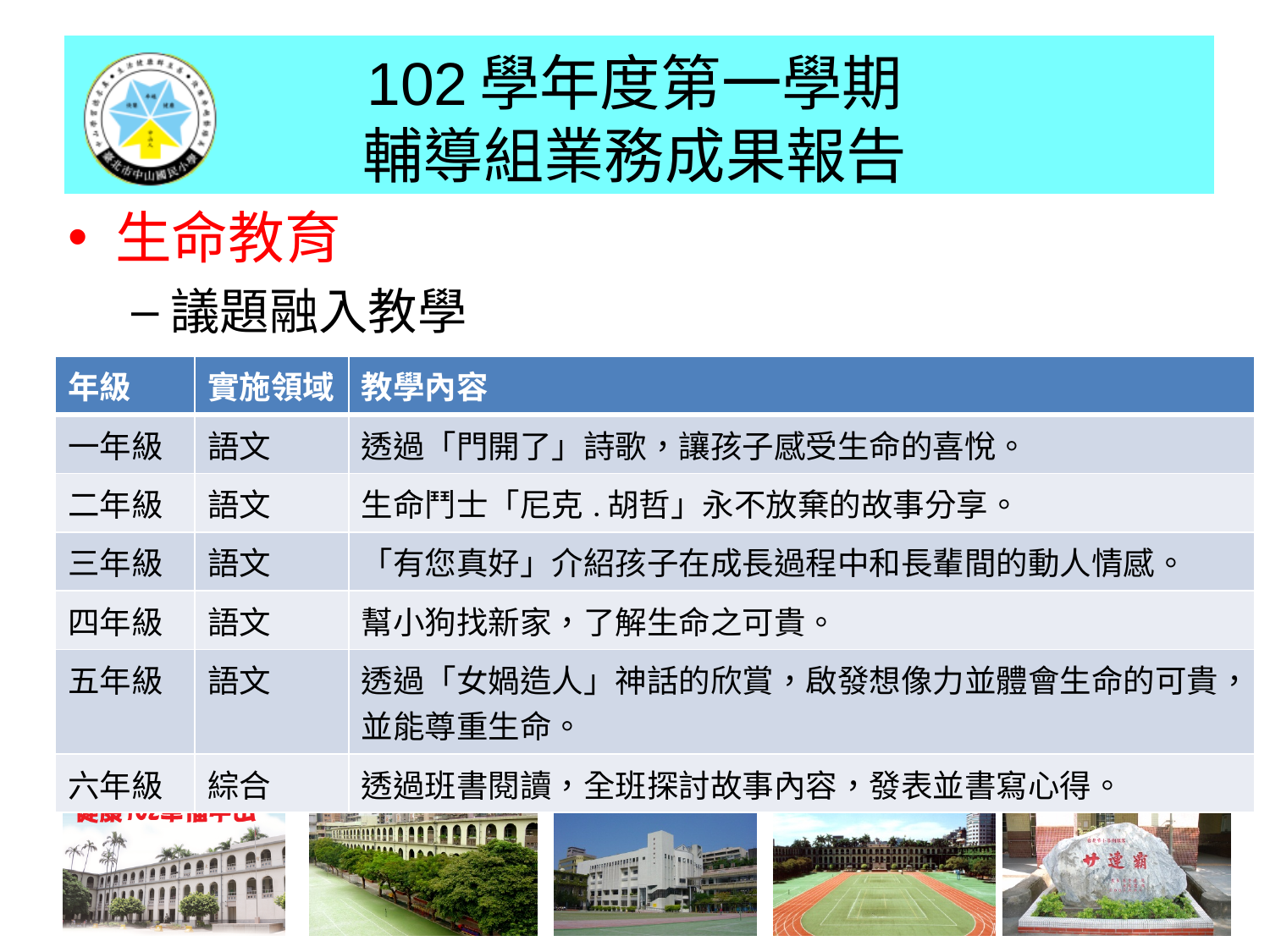

# 102學年度第一學期 輔導組業務成果報告
生命教育
議題融入教學

| 年級 | 實施領域 | 教學內容 |
| --- | --- | --- |
| 一年級 | 語文 | 透過「門開了」詩歌，讓孩子感受生命的喜悅。 |
| 二年級 | 語文 | 生命鬥士「尼克.胡哲」永不放棄的故事分享。 |
| 三年級 | 語文 | 「有您真好」介紹孩子在成長過程中和長輩間的動人情感。 |
| 四年級 | 語文 | 幫小狗找新家，了解生命之可貴。 |
| 五年級 | 語文 | 透過「女媧造人」神話的欣賞，啟發想像力並體會生命的可貴，並能尊重生命。 |
| 六年級 | 綜合 | 透過班書閱讀，全班探討故事內容，發表並書寫心得。 |